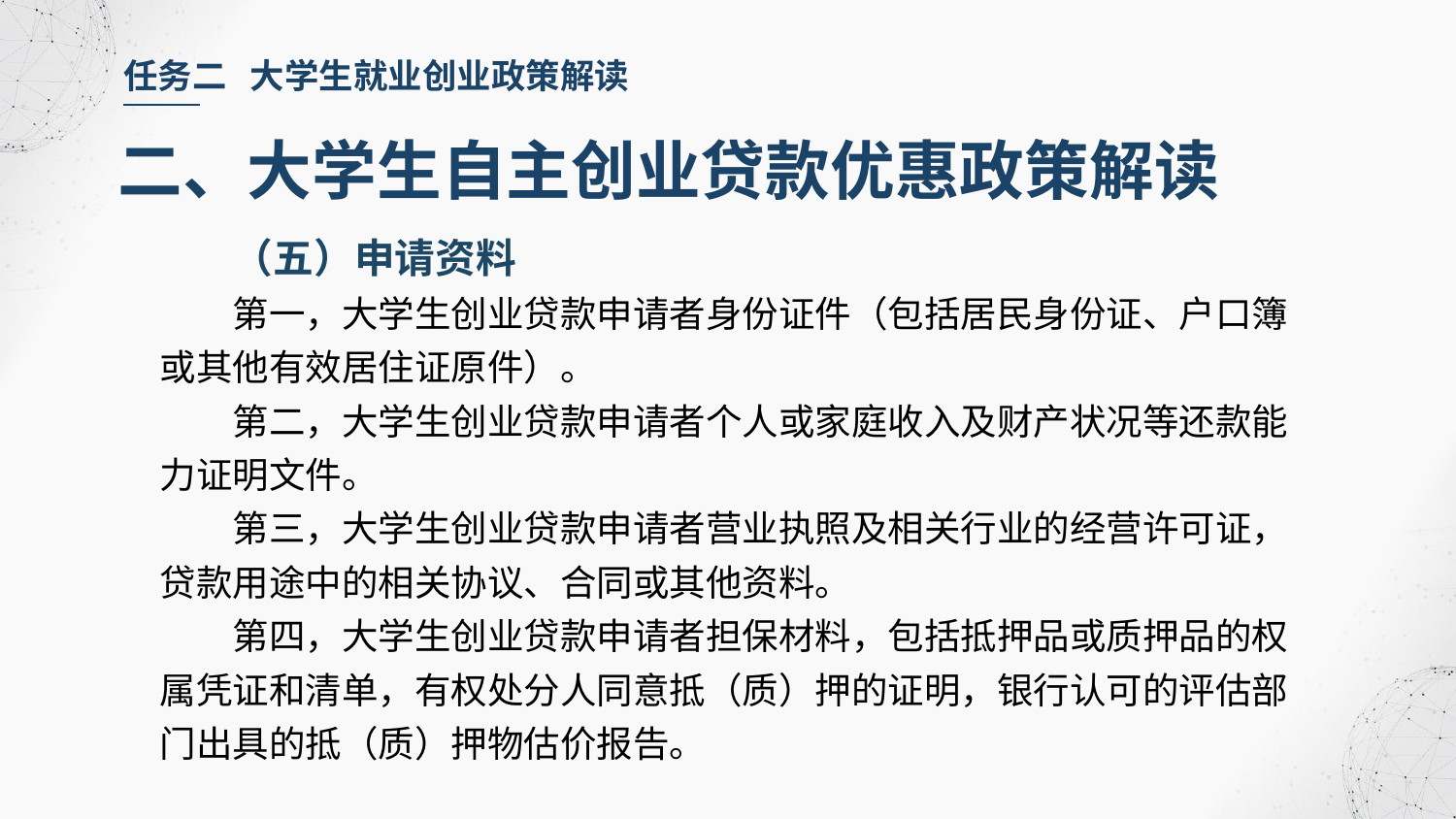

任务二   大学生就业创业政策解读
二、大学生自主创业贷款优惠政策解读
（五）申请资料
第一，大学生创业贷款申请者身份证件（包括居民身份证、户口簿或其他有效居住证原件）。
第二，大学生创业贷款申请者个人或家庭收入及财产状况等还款能力证明文件。
第三，大学生创业贷款申请者营业执照及相关行业的经营许可证，贷款用途中的相关协议、合同或其他资料。
第四，大学生创业贷款申请者担保材料，包括抵押品或质押品的权属凭证和清单，有权处分人同意抵（质）押的证明，银行认可的评估部门出具的抵（质）押物估价报告。